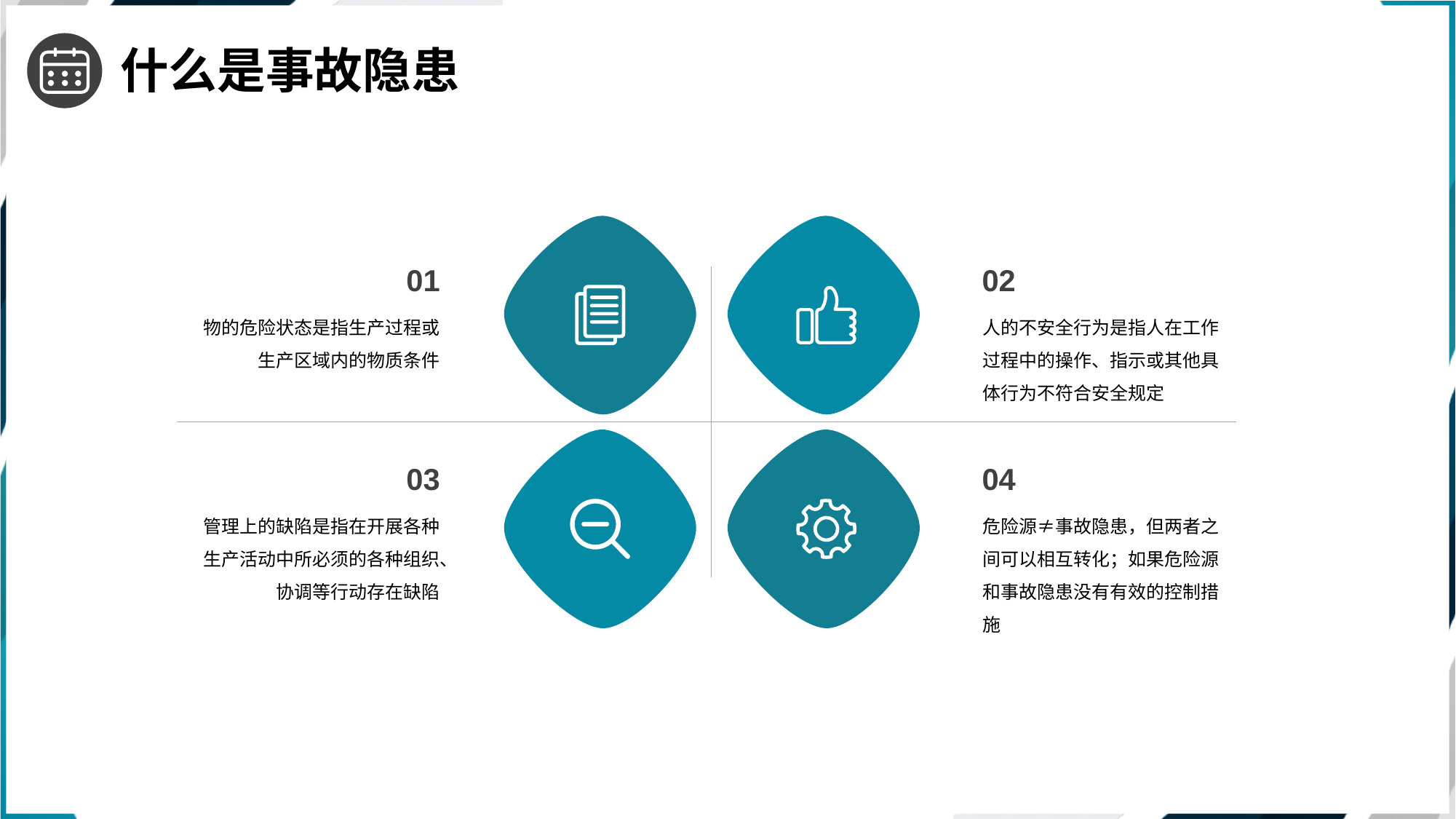

什么是事故隐患

01
02

物的危险状态是指生产过程或生产区域内的物质条件
人的不安全行为是指人在工作过程中的操作、指示或其他具体行为不符合安全规定

03
04
管理上的缺陷是指在开展各种生产活动中所必须的各种组织、协调等行动存在缺陷

危险源≠事故隐患，但两者之间可以相互转化；如果危险源和事故隐患没有有效的控制措施